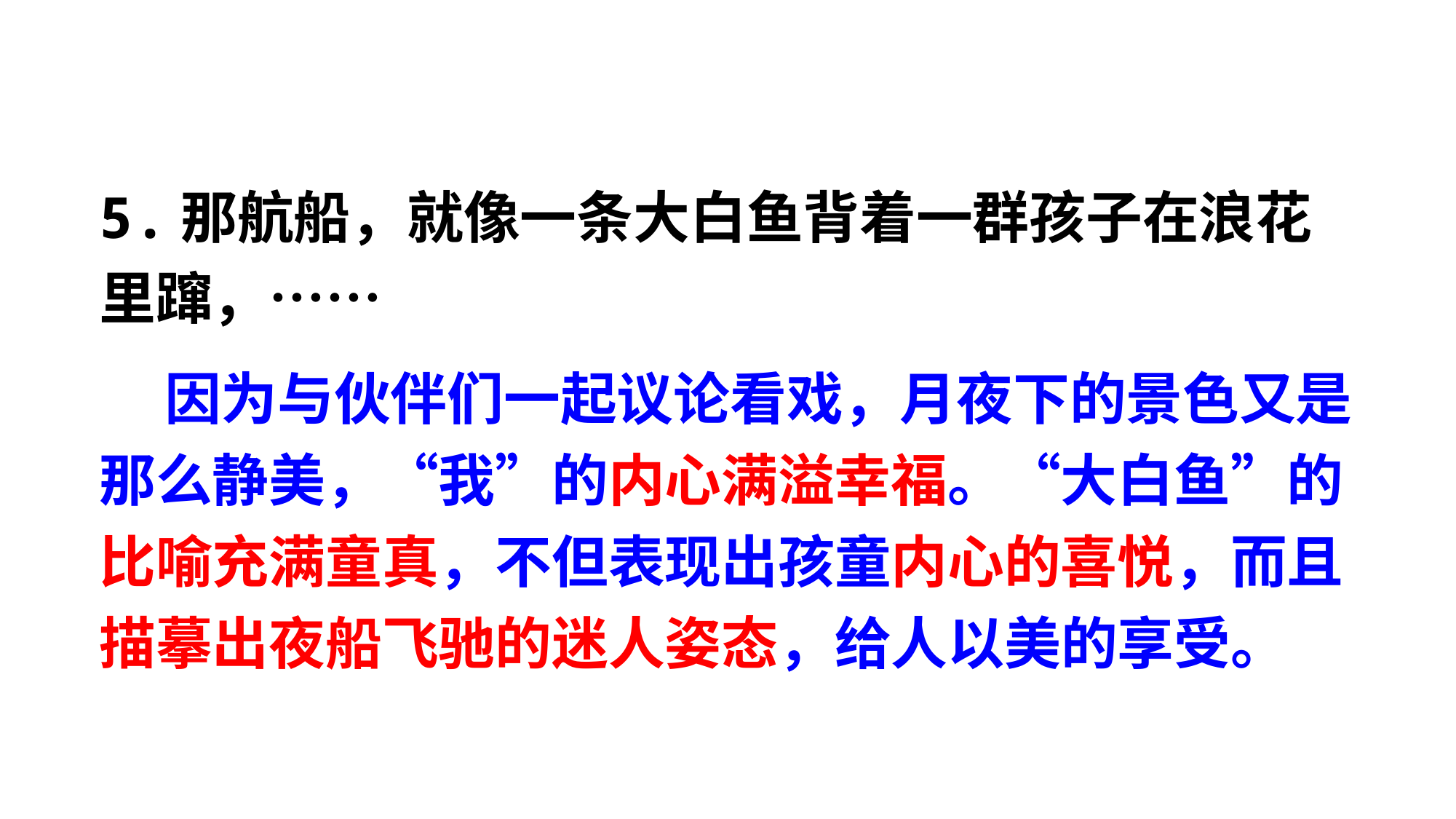

5.那航船，就像一条大白鱼背着一群孩子在浪花里蹿，……
    因为与伙伴们一起议论看戏，月夜下的景色又是那么静美，“我”的内心满溢幸福。“大白鱼”的比喻充满童真，不但表现出孩童内心的喜悦，而且描摹出夜船飞驰的迷人姿态，给人以美的享受。